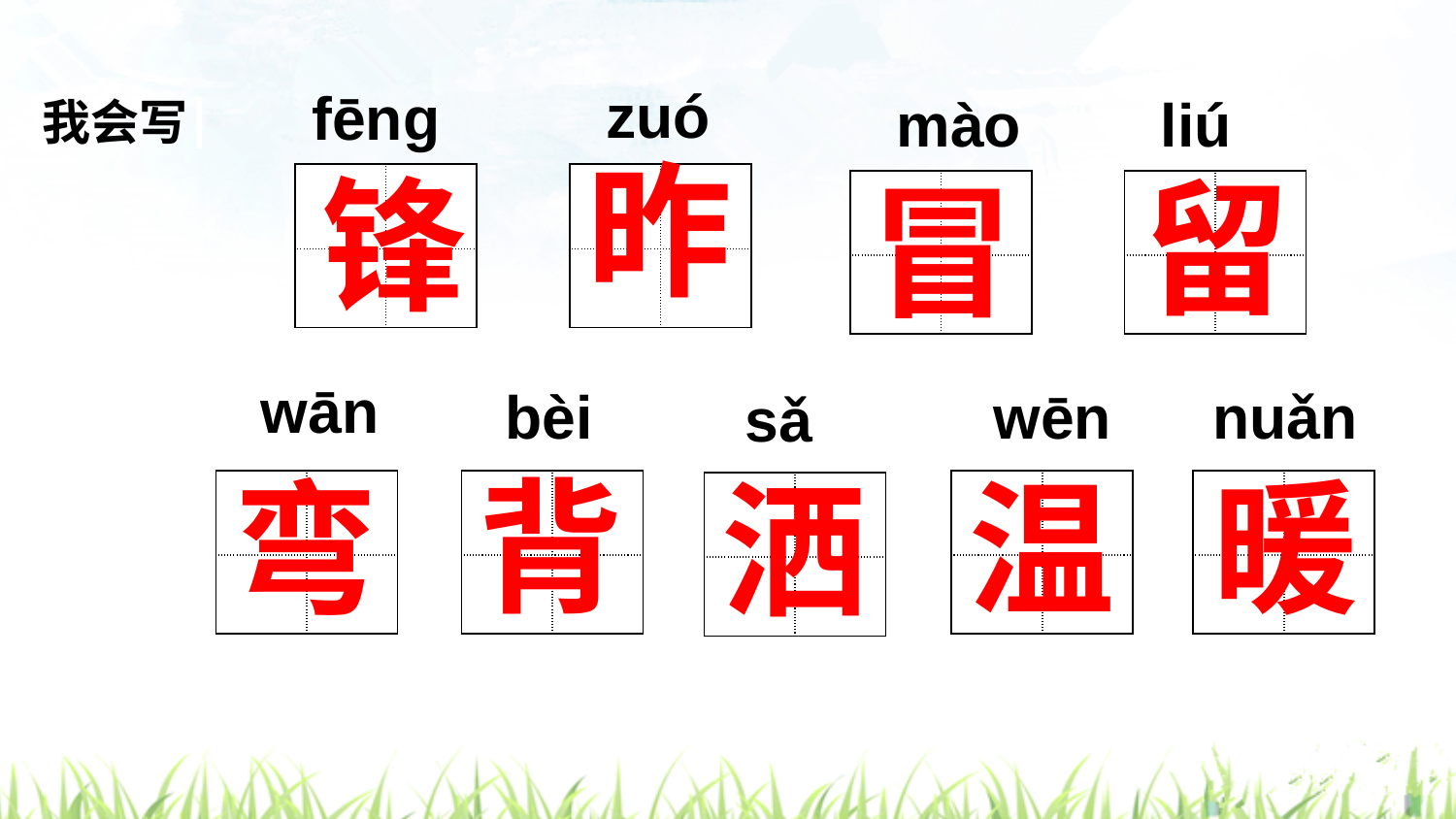

zuó
 fēng
mào
 liú
我会写

昨
锋
留
冒
|  |  |
| --- | --- |
|  |  |
|  |  |
| --- | --- |
|  |  |
|  |  |
| --- | --- |
|  |  |
|  |  |
| --- | --- |
|  |  |
 wān
nuǎn
bèi
wēn
 sǎ
背
暖
弯
温
洒
|  |  |
| --- | --- |
|  |  |
|  |  |
| --- | --- |
|  |  |
|  |  |
| --- | --- |
|  |  |
|  |  |
| --- | --- |
|  |  |
|  |  |
| --- | --- |
|  |  |